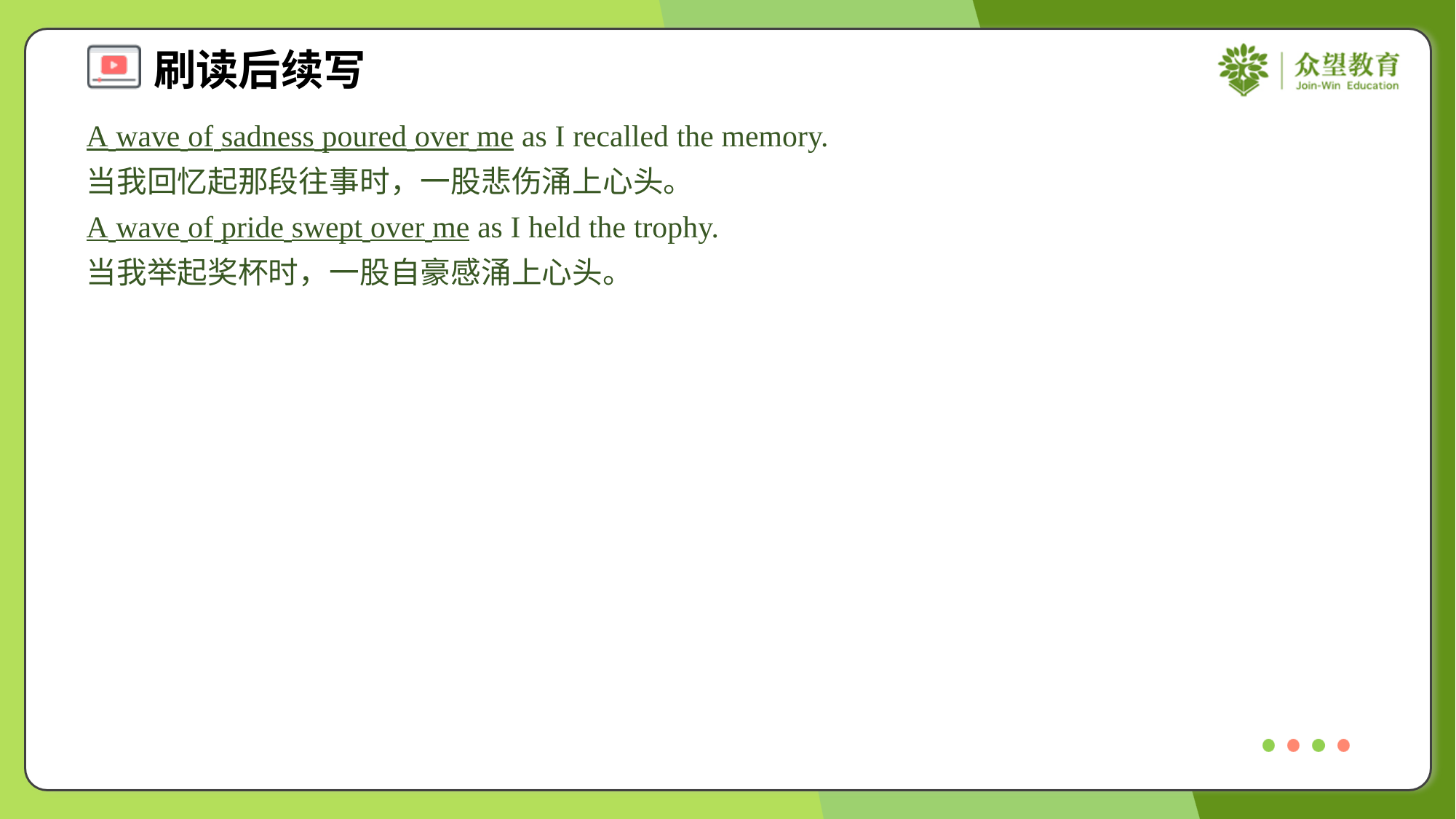

A wave of sadness poured over me as I recalled the memory.
当我回忆起那段往事时，一股悲伤涌上心头。
A wave of pride swept over me as I held the trophy.
当我举起奖杯时，一股自豪感涌上心头。